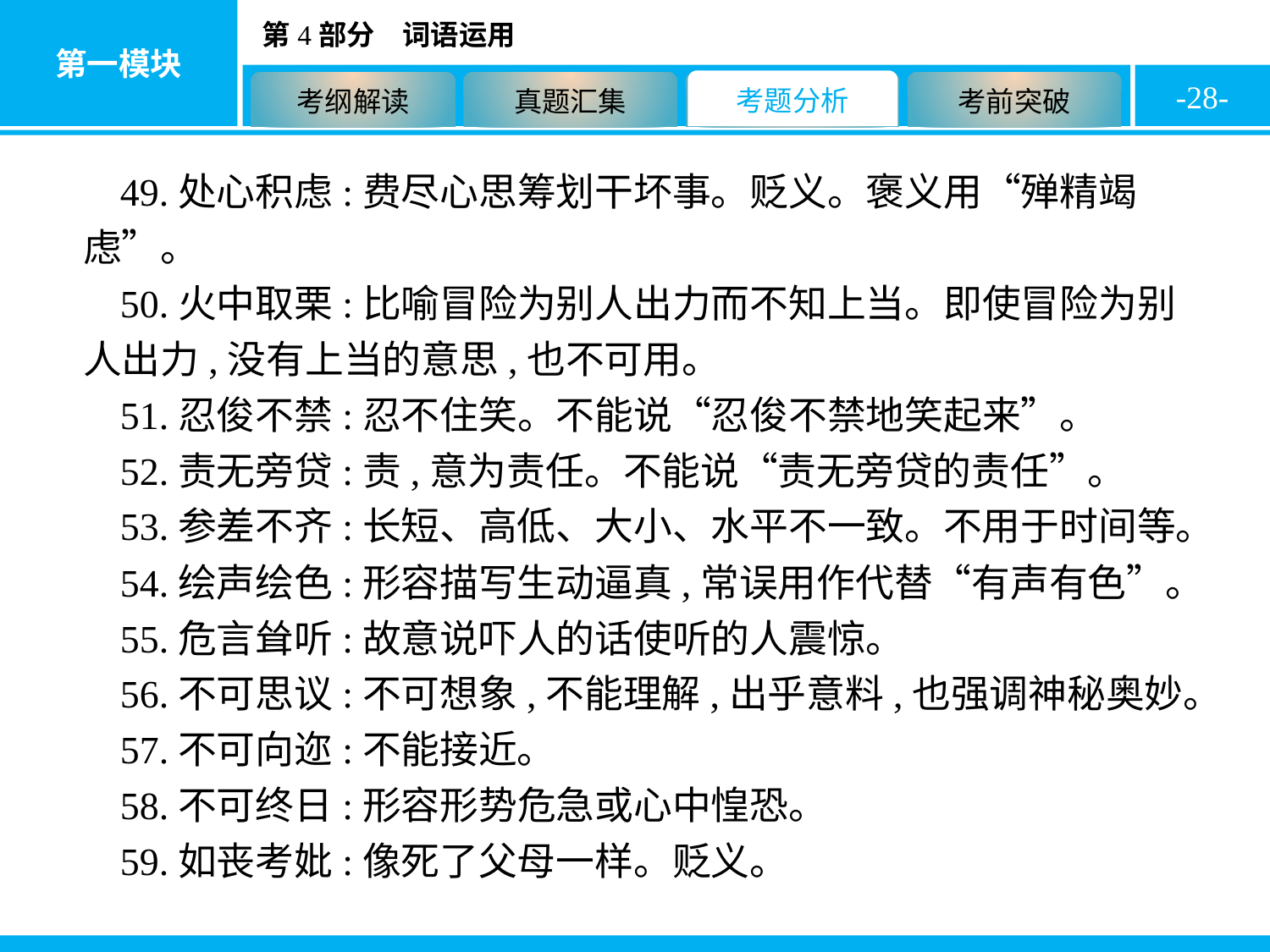

-28-
49.处心积虑:费尽心思筹划干坏事。贬义。褒义用“殚精竭虑”。
50.火中取栗:比喻冒险为别人出力而不知上当。即使冒险为别人出力,没有上当的意思,也不可用。
51.忍俊不禁:忍不住笑。不能说“忍俊不禁地笑起来”。
52.责无旁贷:责,意为责任。不能说“责无旁贷的责任”。
53.参差不齐:长短、高低、大小、水平不一致。不用于时间等。
54.绘声绘色:形容描写生动逼真,常误用作代替“有声有色”。
55.危言耸听:故意说吓人的话使听的人震惊。
56.不可思议:不可想象,不能理解,出乎意料,也强调神秘奥妙。
57.不可向迩:不能接近。
58.不可终日:形容形势危急或心中惶恐。
59.如丧考妣:像死了父母一样。贬义。